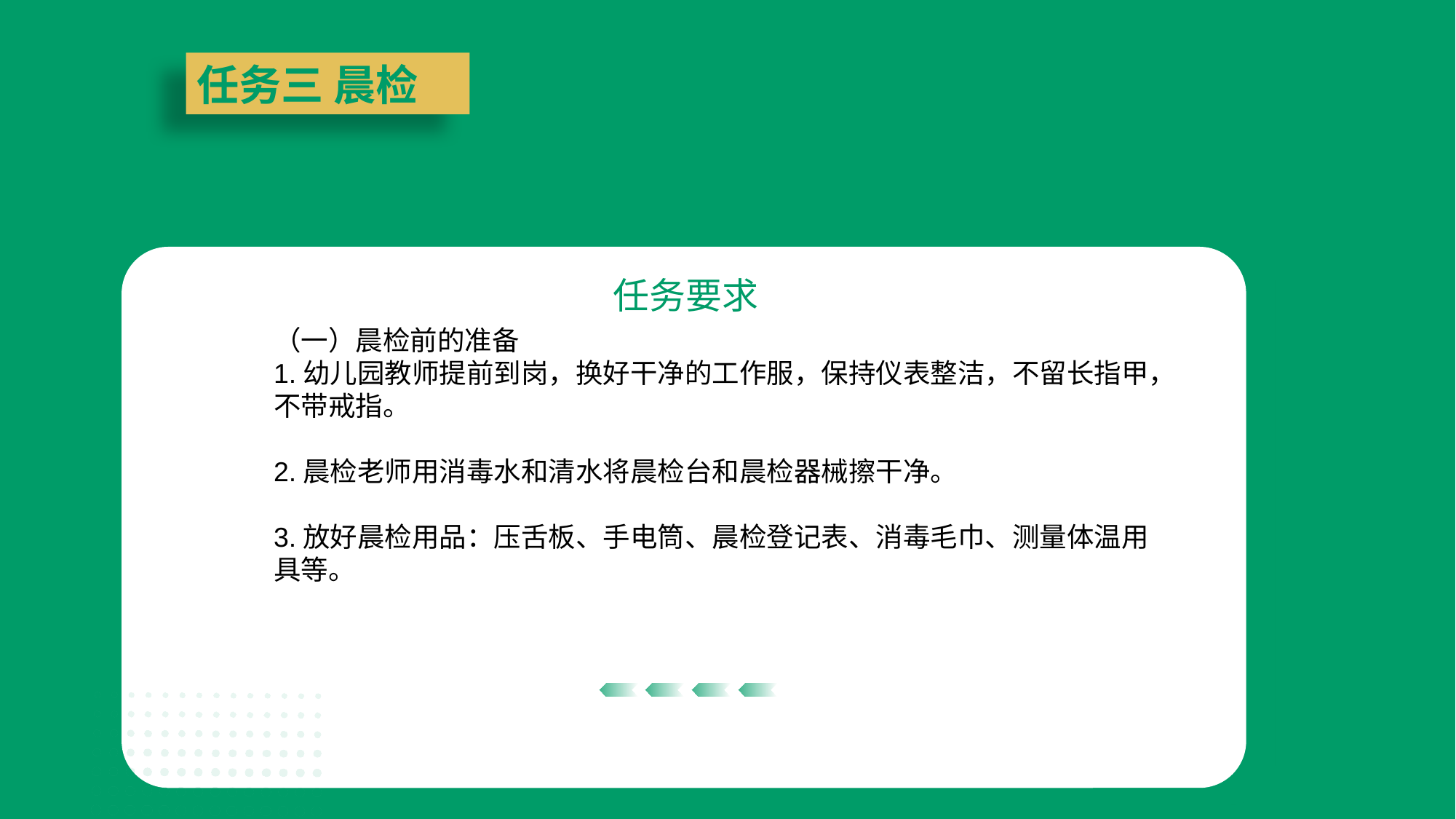

任务三 晨检

任务要求

（一）晨检前的准备
1.幼儿园教师提前到岗，换好干净的工作服，保持仪表整洁，不留长指甲，不带戒指。

2.晨检老师用消毒水和清水将晨检台和晨检器械擦干净。

3.放好晨检用品：压舌板、手电筒、晨检登记表、消毒毛巾、测量体温用具等。